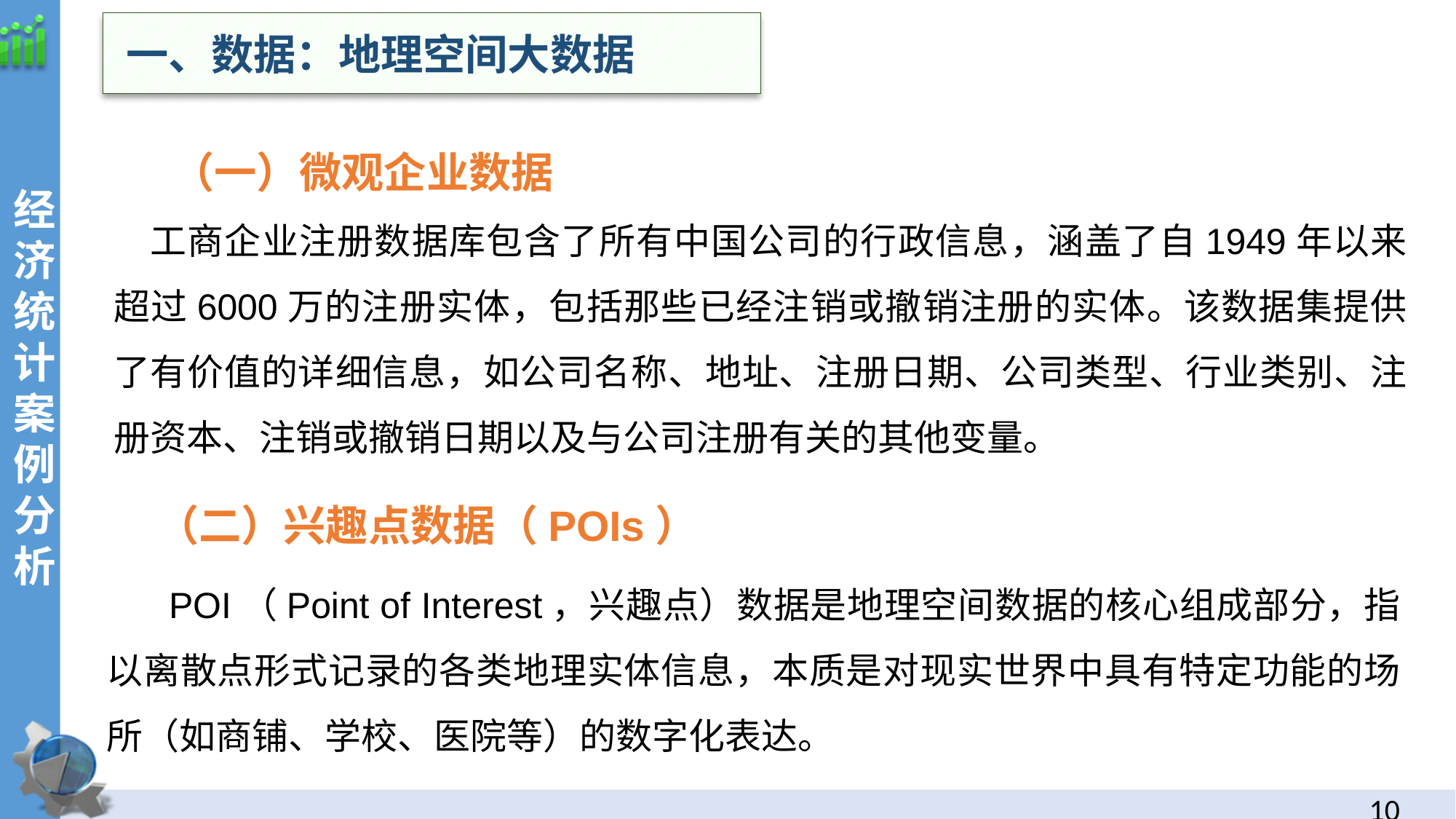

一、数据：地理空间大数据
经
济统计案例分析
     （一）微观企业数据
工商企业注册数据库包含了所有中国公司的行政信息，涵盖了自1949年以来超过6000万的注册实体，包括那些已经注销或撤销注册的实体。该数据集提供了有价值的详细信息，如公司名称、地址、注册日期、公司类型、行业类别、注册资本、注销或撤销日期以及与公司注册有关的其他变量。
 （二）兴趣点数据（POIs）
   POI（Point of Interest，兴趣点）数据是地理空间数据的核心组成部分，指以离散点形式记录的各类地理实体信息，本质是对现实世界中具有特定功能的场所（如商铺、学校、医院等）的数字化表达。
10